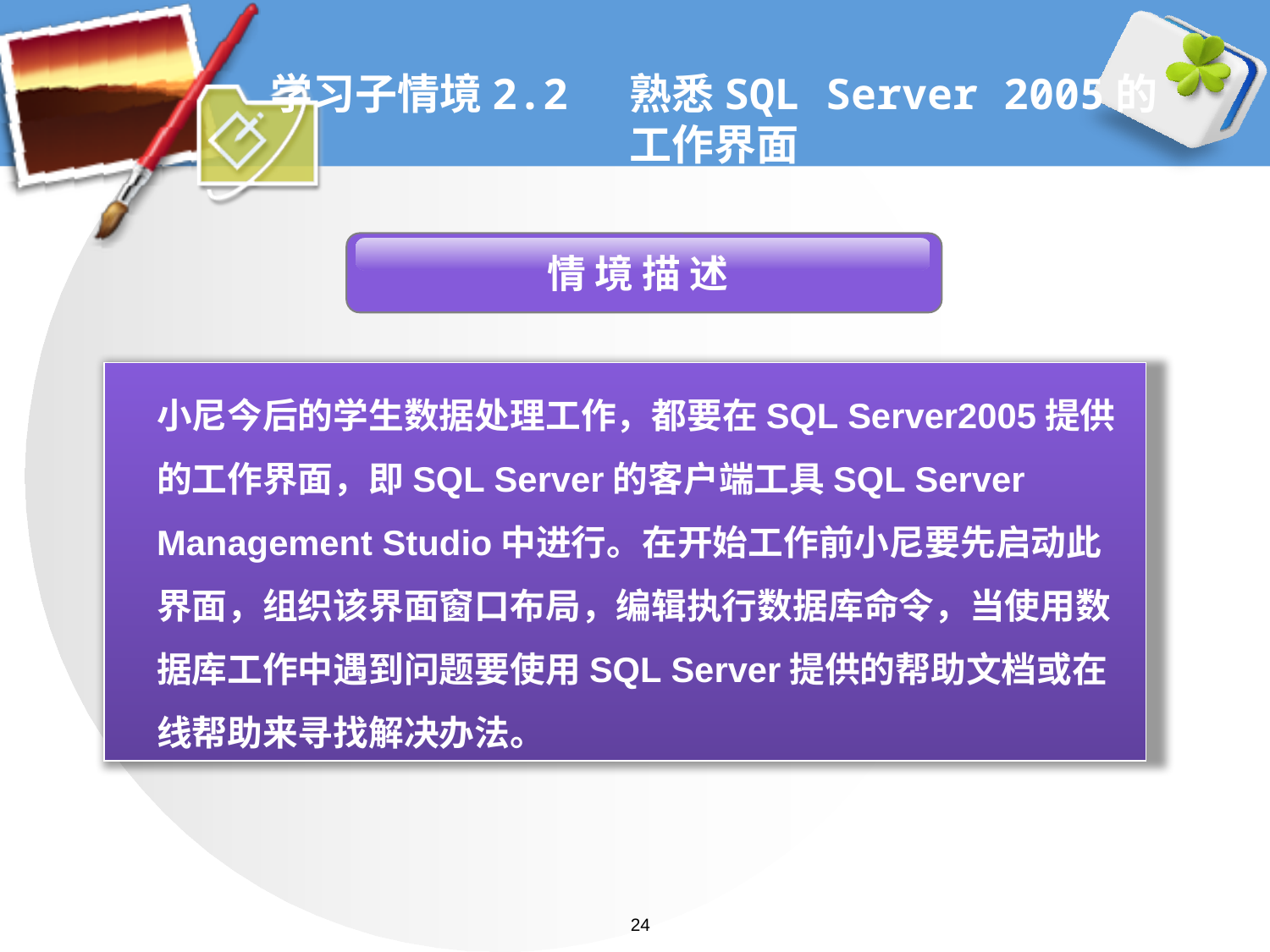

# 学习子情境2.2  熟悉SQL Server 2005的 工作界面

  情 境 描 述

小尼今后的学生数据处理工作，都要在SQL Server2005提供的工作界面，即SQL Server的客户端工具SQL Server Management Studio中进行。在开始工作前小尼要先启动此界面，组织该界面窗口布局，编辑执行数据库命令，当使用数据库工作中遇到问题要使用SQL Server提供的帮助文档或在线帮助来寻找解决办法。
24